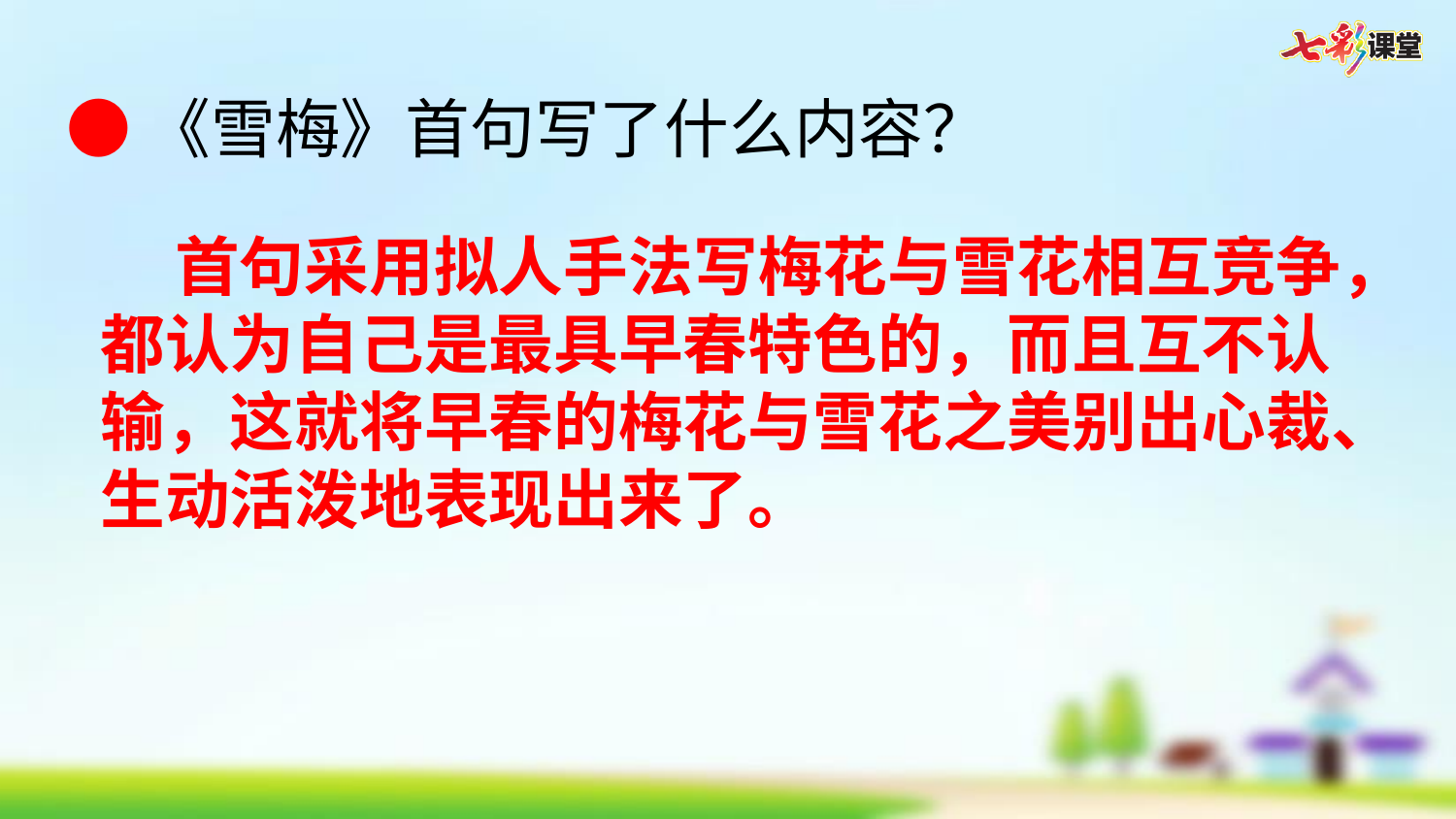

●《雪梅》首句写了什么内容？
    首句采用拟人手法写梅花与雪花相互竞争，都认为自己是最具早春特色的，而且互不认输，这就将早春的梅花与雪花之美别出心裁、生动活泼地表现出来了。